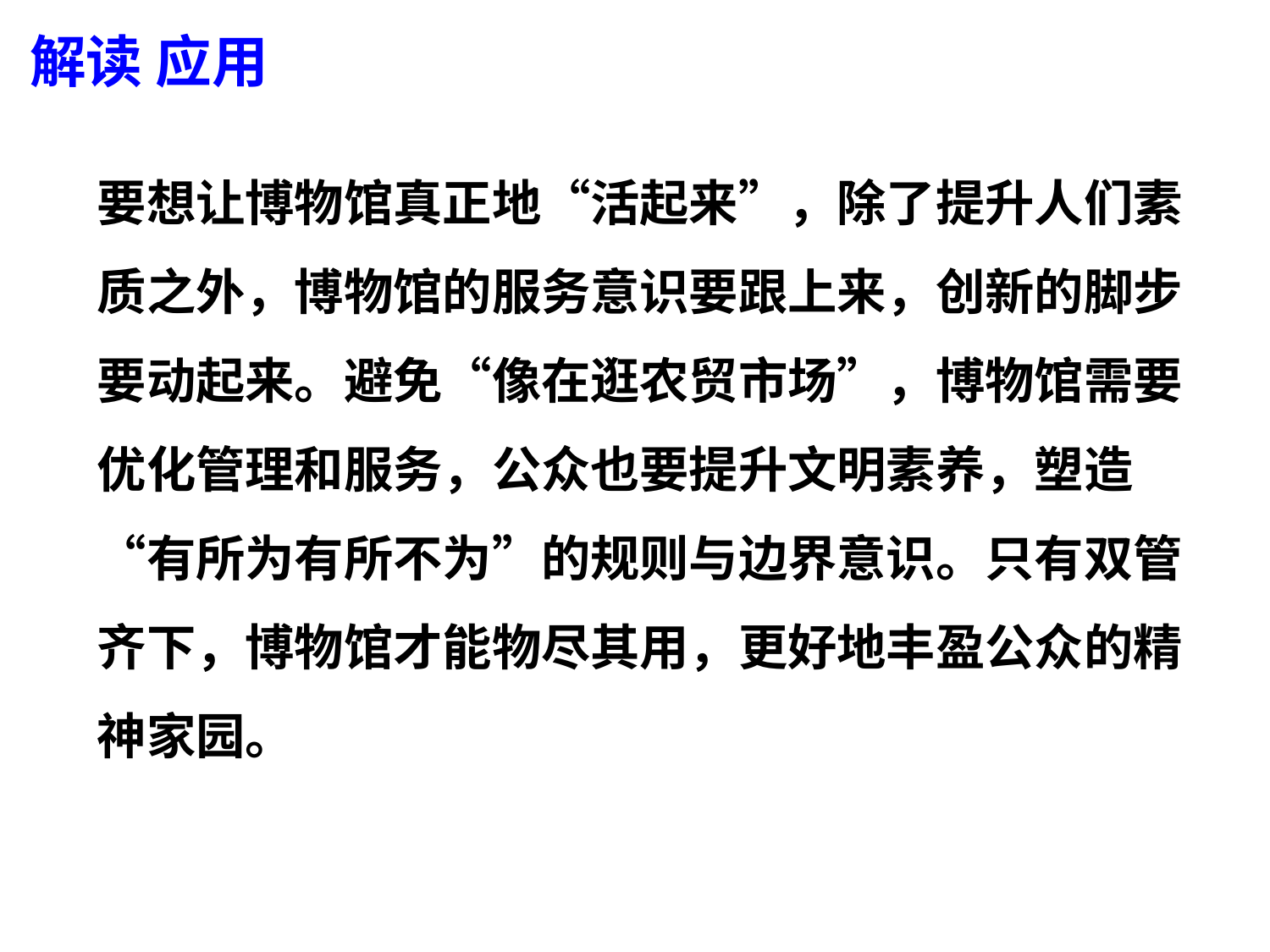

解读 应用
要想让博物馆真正地“活起来”，除了提升人们素质之外，博物馆的服务意识要跟上来，创新的脚步要动起来。避免“像在逛农贸市场”，博物馆需要优化管理和服务，公众也要提升文明素养，塑造“有所为有所不为”的规则与边界意识。只有双管齐下，博物馆才能物尽其用，更好地丰盈公众的精神家园。